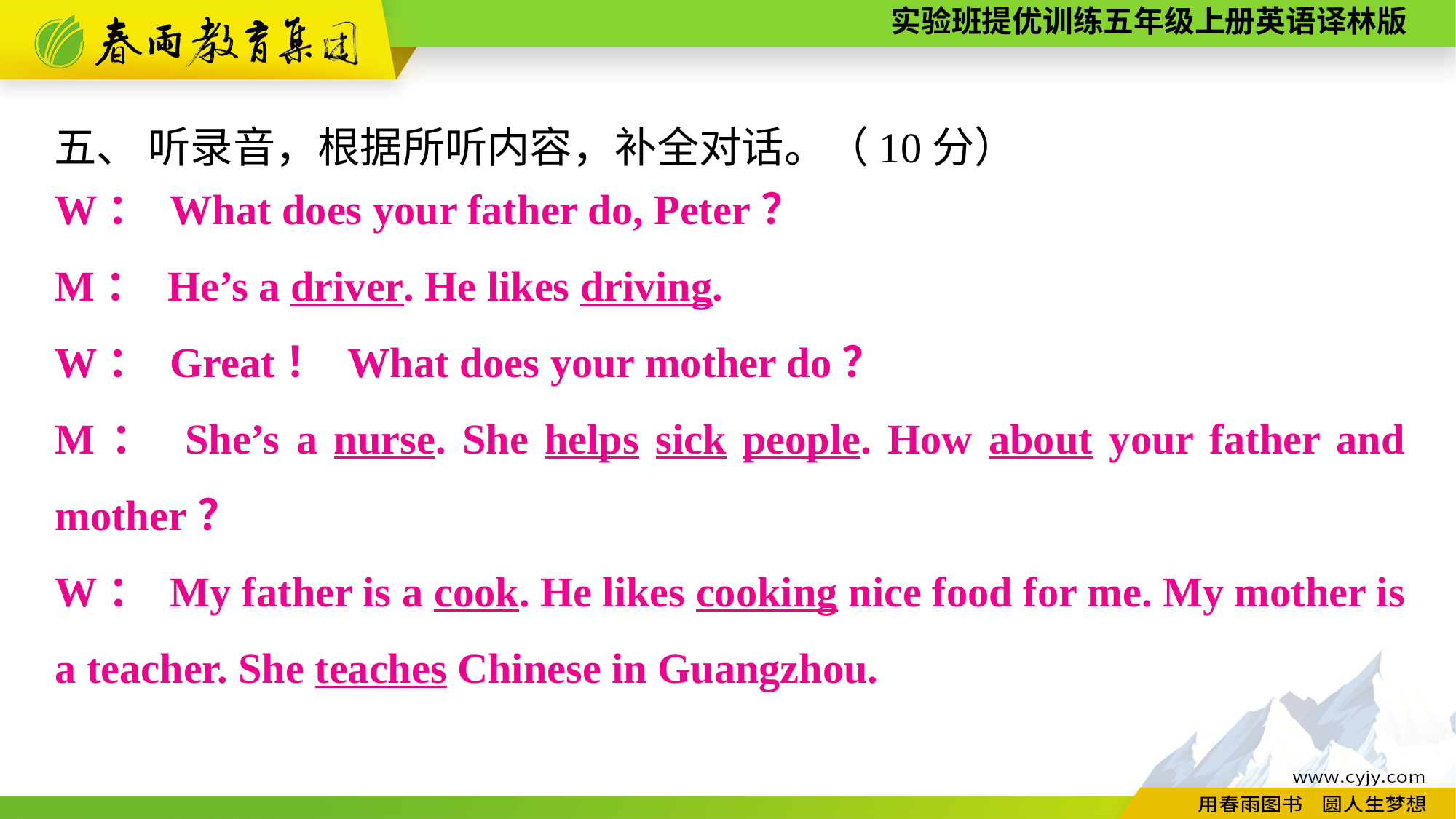

五、 听录音，根据所听内容，补全对话。（10分）
W： What does your father do, Peter？
M： He’s a driver. He likes driving.
W： Great！ What does your mother do？
M： She’s a nurse. She helps sick people. How about your father and mother？
W： My father is a cook. He likes cooking nice food for me. My mother is a teacher. She teaches Chinese in Guangzhou.